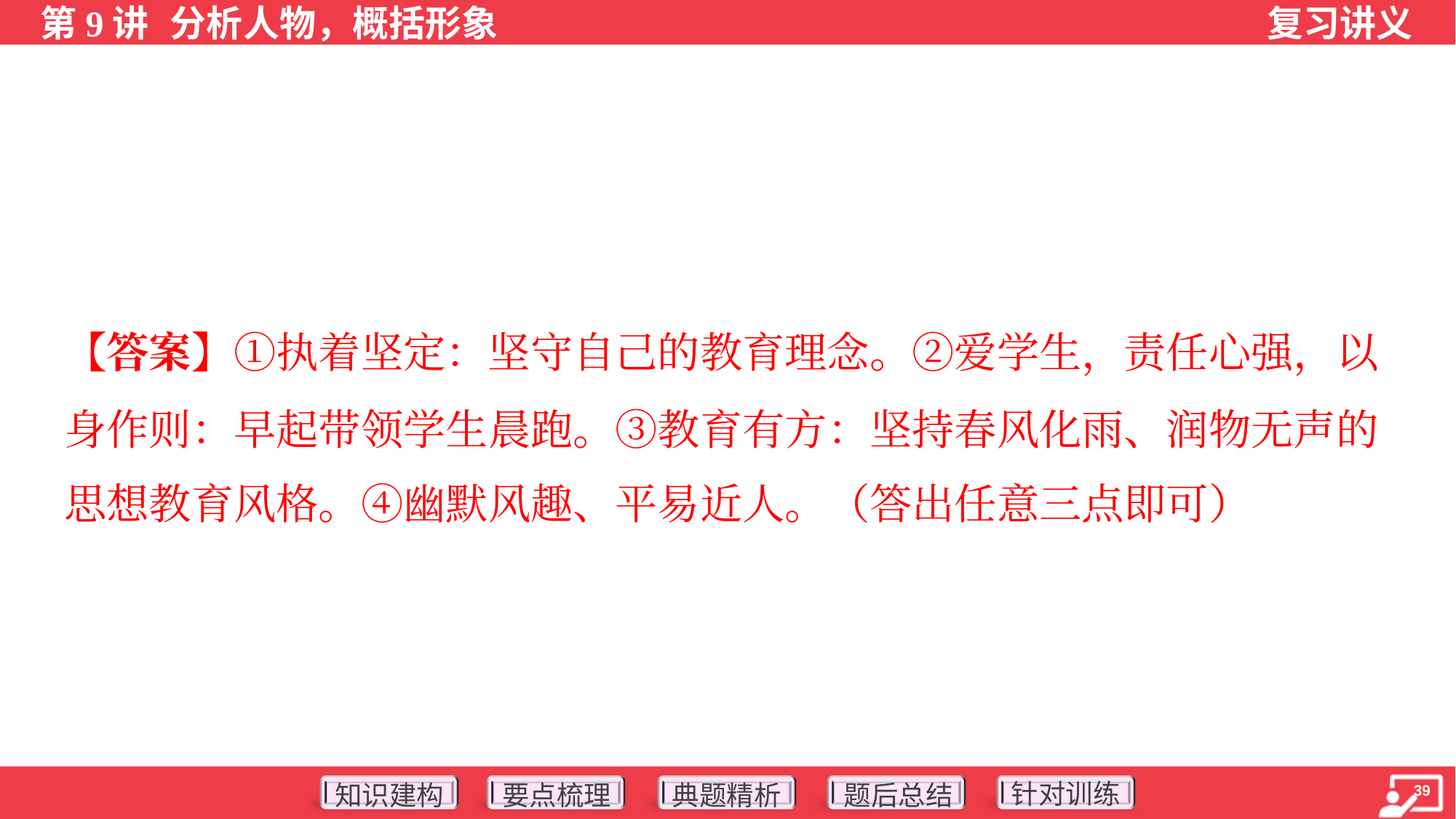

【答案】①执着坚定：坚守自己的教育理念。②爱学生，责任心强，以
身作则：早起带领学生晨跑。③教育有方：坚持春风化雨、润物无声的
思想教育风格。④幽默风趣、平易近人。（答出任意三点即可）